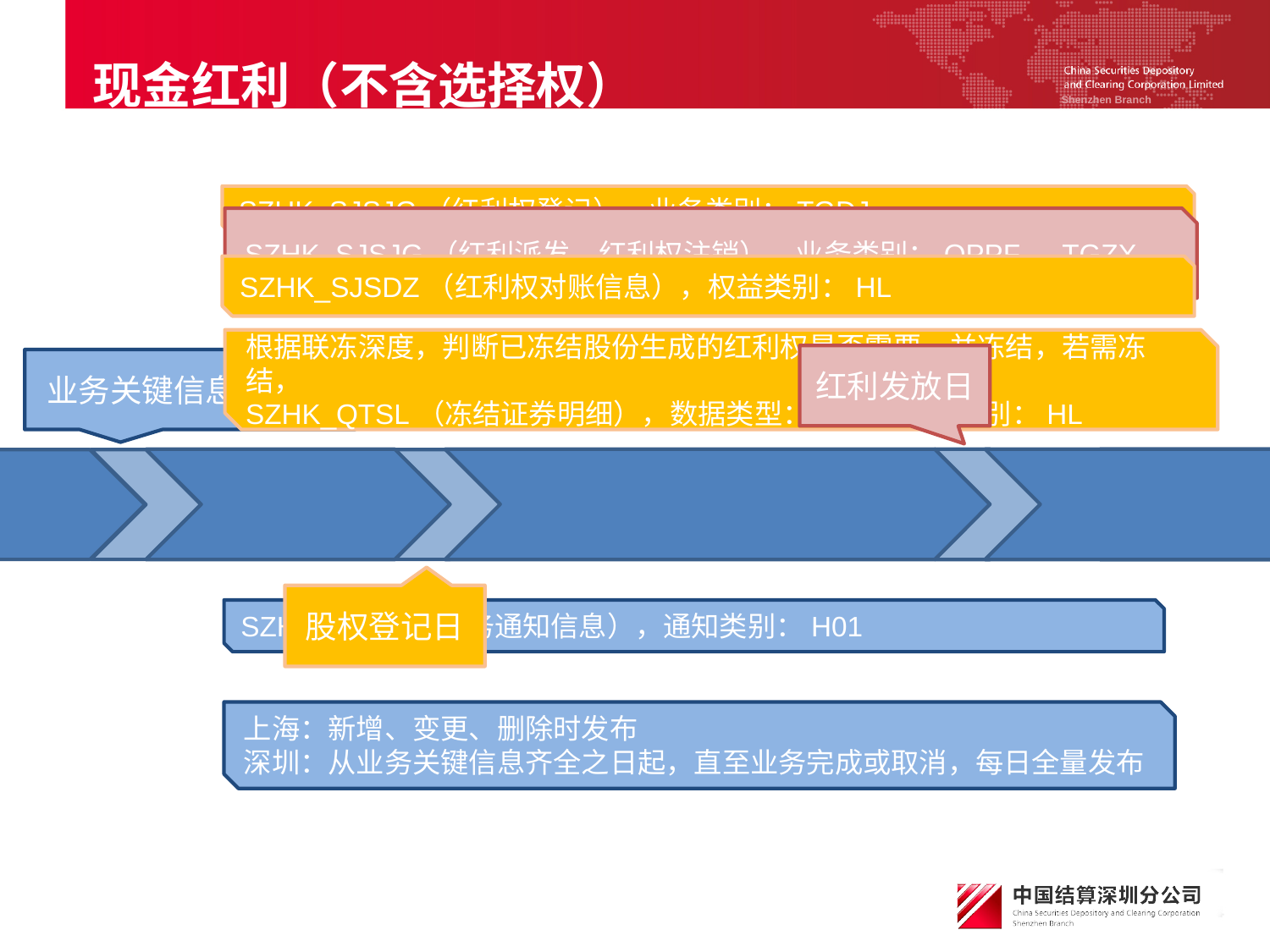

现金红利（不含选择权）
SZHK_SJSJG（红利权登记），业务类别：TGDJ
SZHK_SJSJG（红利派发，红利权注销），业务类别：QPPF，TGZX
SZHK_SJSDZ（红利权对账信息），权益类别：HL
根据联冻深度，判断已冻结股份生成的红利权是否需要一并冻结，若需冻结，
SZHK_QTSL（冻结证券明细），数据类型：001，权益类别：HL
红利发放日
业务关键信息齐全日

股权登记日
SZHK_TZXX（业务通知信息），通知类别：H01
上海：新增、变更、删除时发布
深圳：从业务关键信息齐全之日起，直至业务完成或取消，每日全量发布